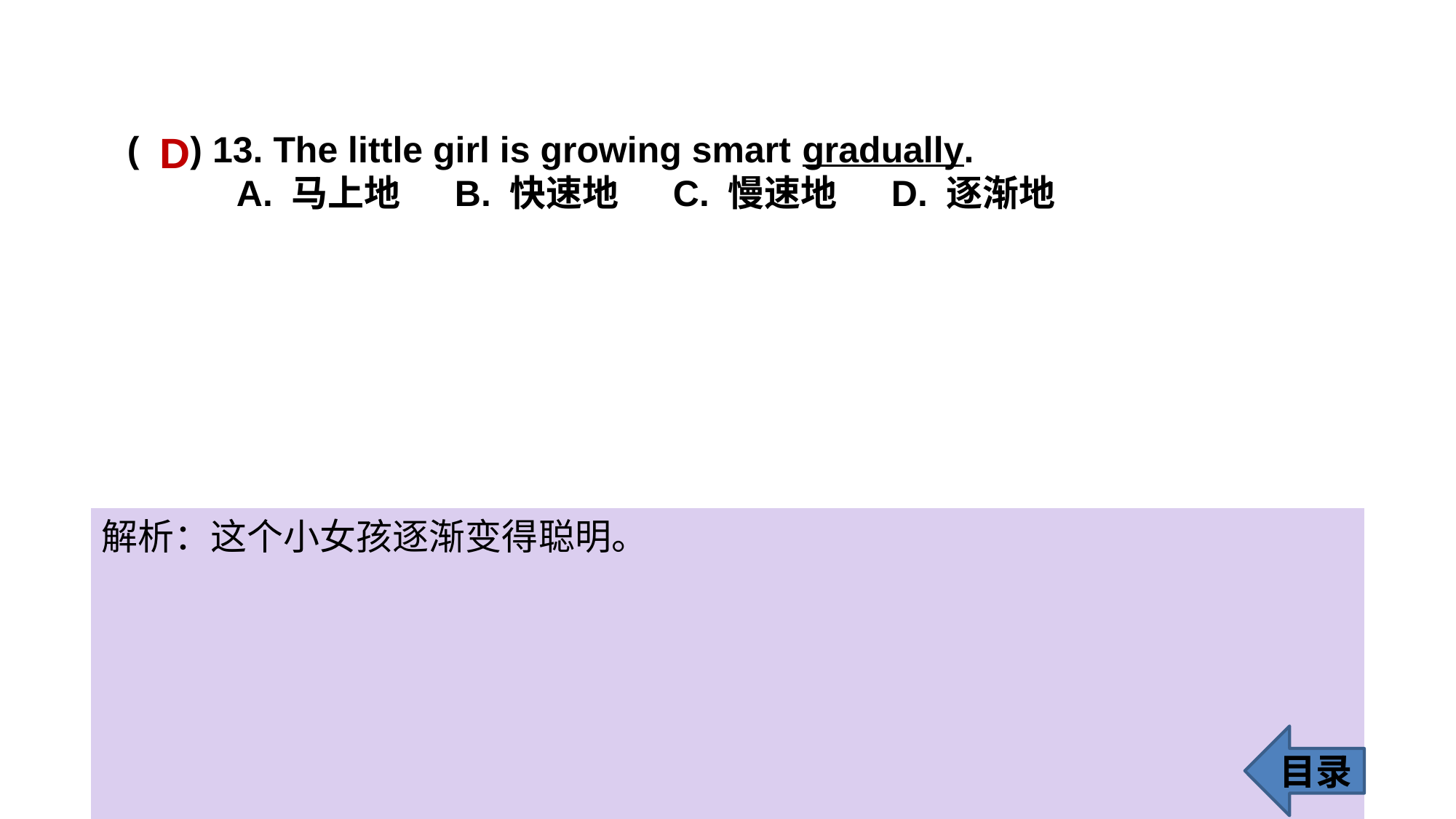

D
(     ) 13. The little girl is growing smart gradually.
	A. 马上地 	B. 快速地 	C. 慢速地 	D. 逐渐地
解析：这个小女孩逐渐变得聪明。

目录
19